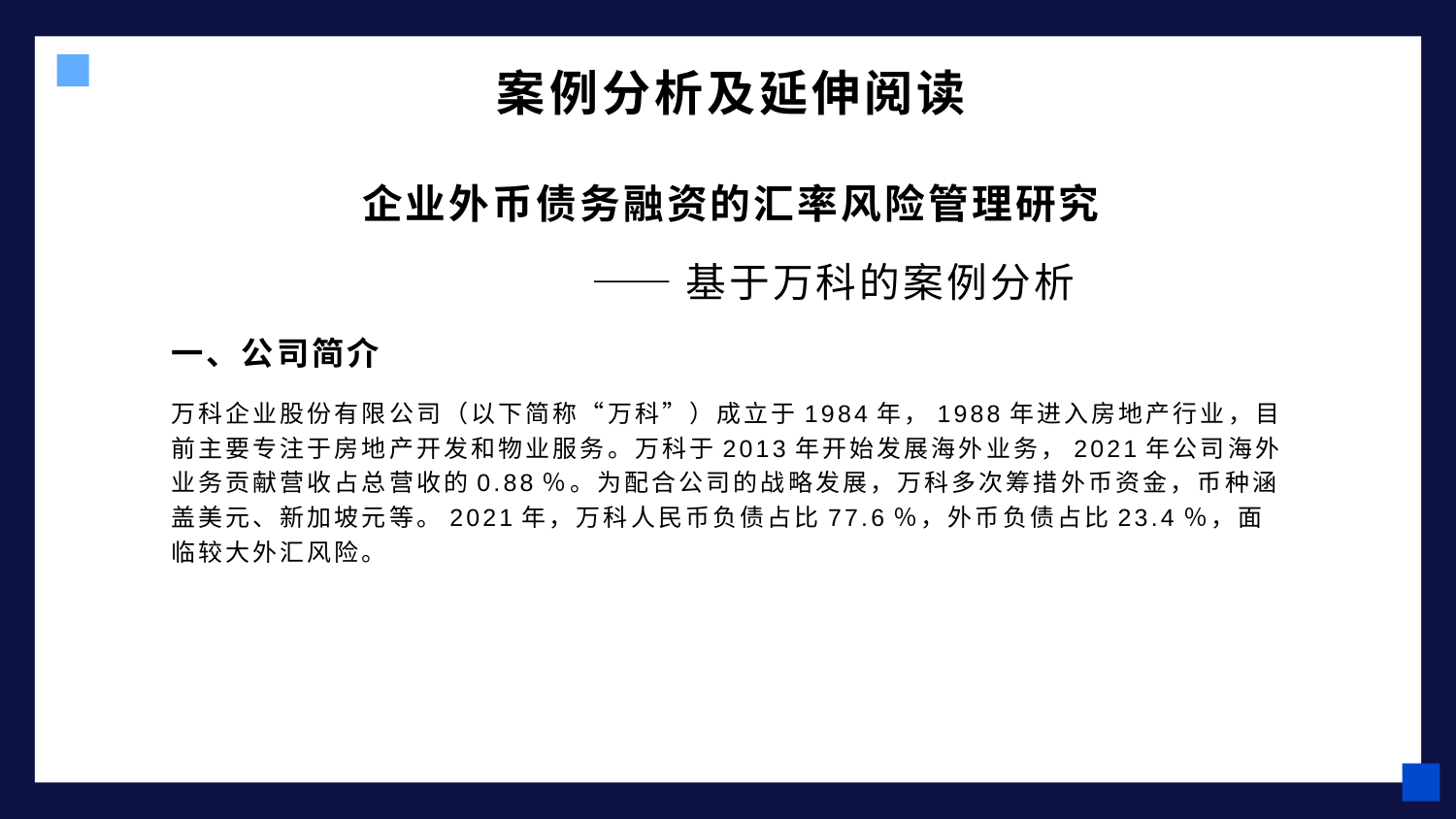

# 案例分析及延伸阅读
企业外币债务融资的汇率风险管理研究
                 ——基于万科的案例分析
一、公司简介
万科企业股份有限公司（以下简称“万科”）成立于1984年，1988年进入房地产行业，目前主要专注于房地产开发和物业服务。万科于2013年开始发展海外业务，2021年公司海外业务贡献营收占总营收的0.88％。为配合公司的战略发展，万科多次筹措外币资金，币种涵盖美元、新加坡元等。2021年，万科人民币负债占比77.6％，外币负债占比23.4％，面临较大外汇风险。